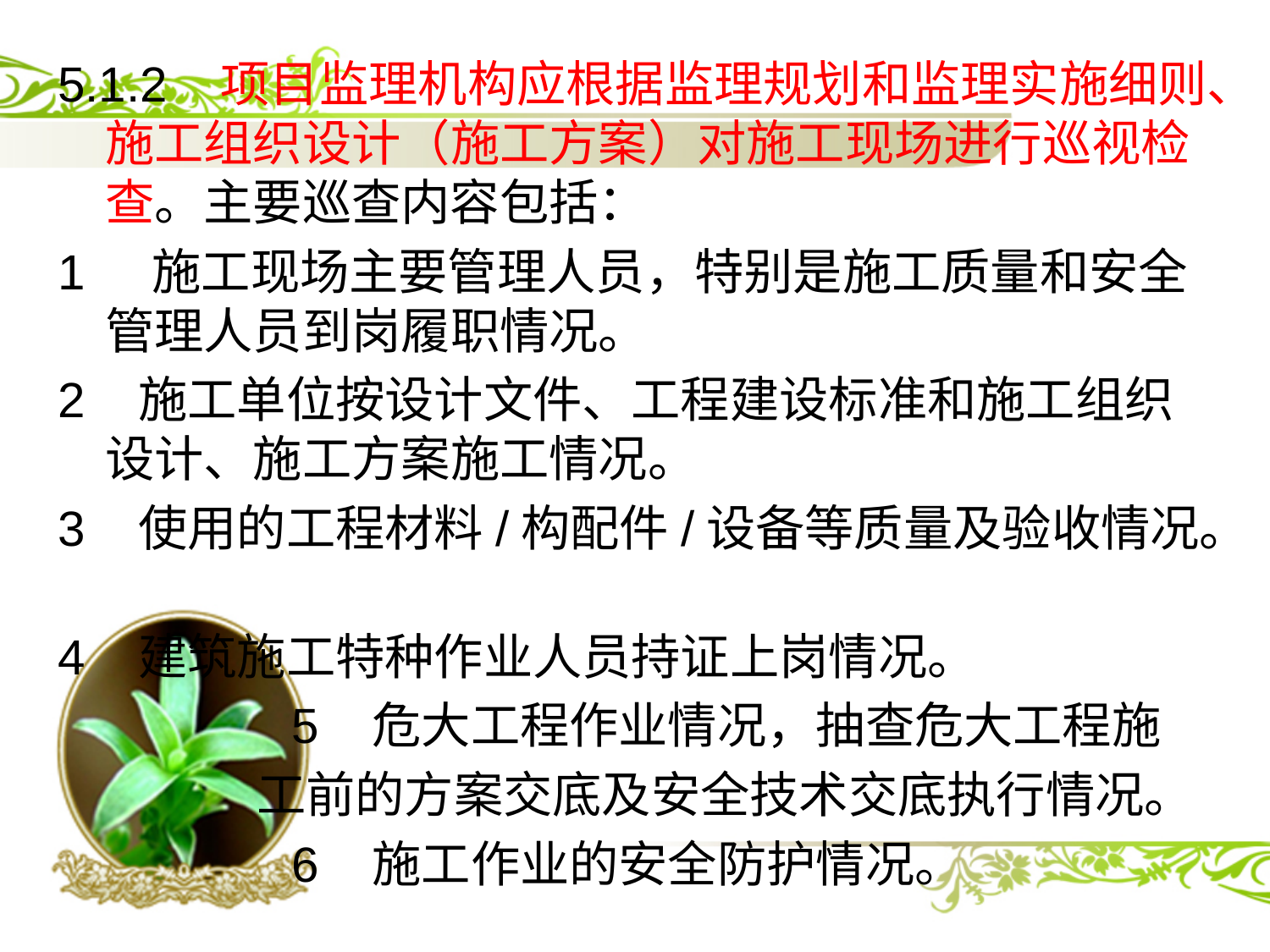

5.1.2   项目监理机构应根据监理规划和监理实施细则、施工组织设计（施工方案）对施工现场进行巡视检查。主要巡查内容包括：
1    施工现场主要管理人员，特别是施工质量和安全管理人员到岗履职情况。
2   施工单位按设计文件、工程建设标准和施工组织设计、施工方案施工情况。
3   使用的工程材料/构配件/设备等质量及验收情况。
4   建筑施工特种作业人员持证上岗情况。
                 5   危大工程作业情况，抽查危大工程施
                 工前的方案交底及安全技术交底执行情况。
                 6   施工作业的安全防护情况。